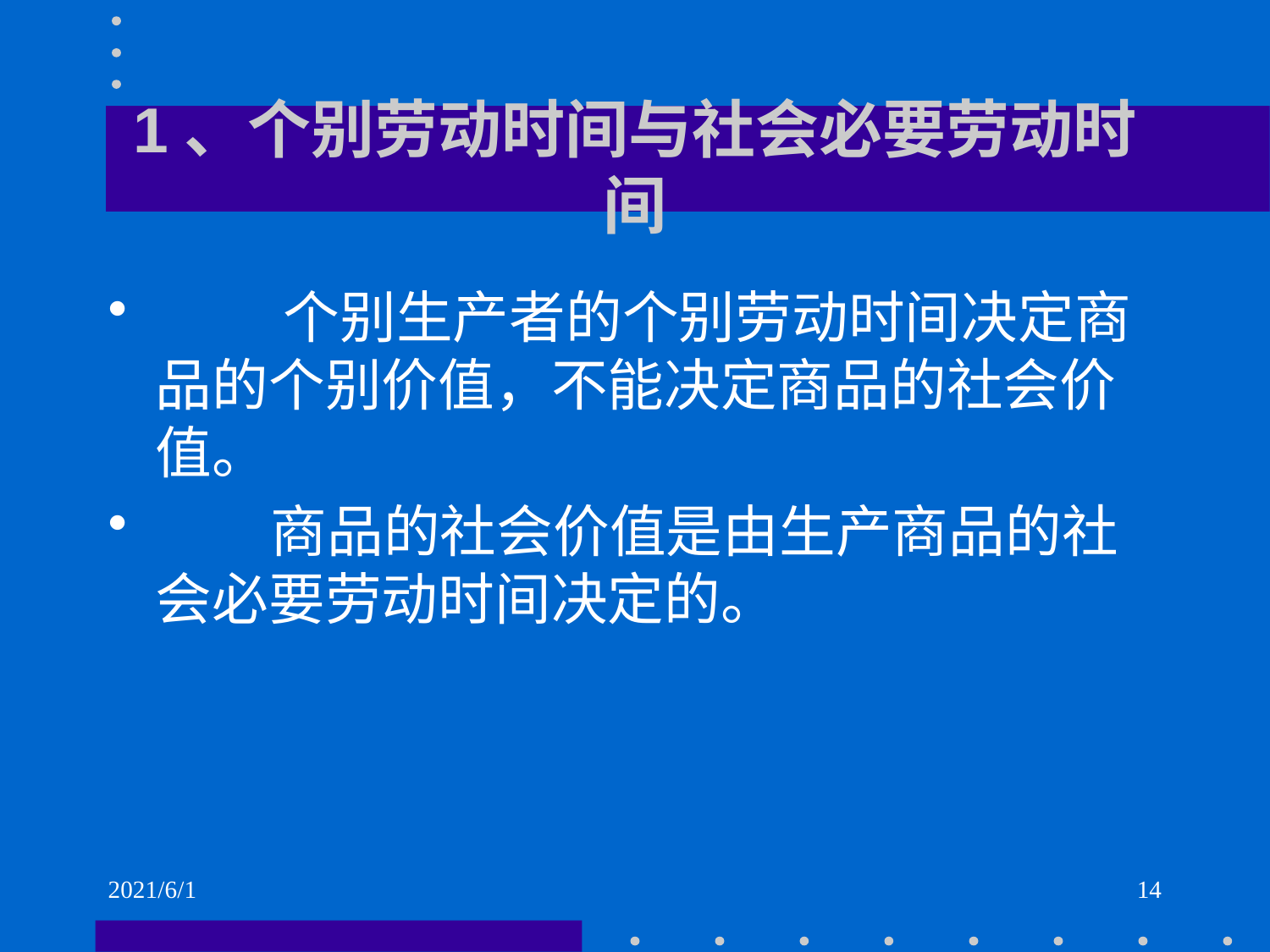

# 1、个别劳动时间与社会必要劳动时间
         个别生产者的个别劳动时间决定商品的个别价值，不能决定商品的社会价值。
        商品的社会价值是由生产商品的社会必要劳动时间决定的。
2021/6/1
14